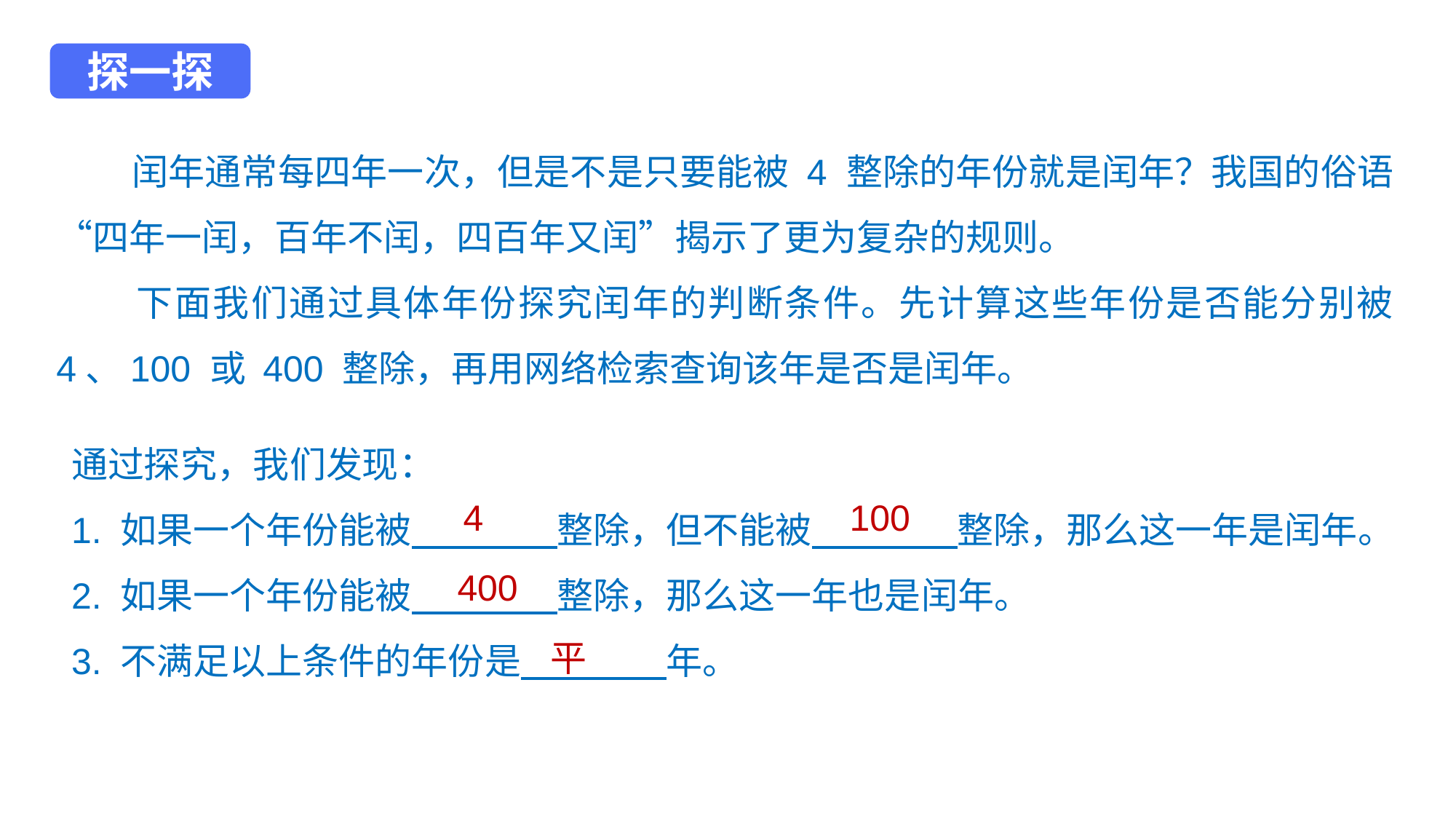

探一探
        闰年通常每四年一次，但是不是只要能被 4 整除的年份就是闰年？我国的俗语“四年一闰，百年不闰，四百年又闰”揭示了更为复杂的规则。
       下面我们通过具体年份探究闰年的判断条件。先计算这些年份是否能分别被 4、100 或 400 整除，再用网络检索查询该年是否是闰年。
通过探究，我们发现：
1. 如果一个年份能被　　　　整除，但不能被　　　　整除，那么这一年是闰年。
2. 如果一个年份能被　　　　整除，那么这一年也是闰年。
3. 不满足以上条件的年份是　　　　年。
4
100
400
平